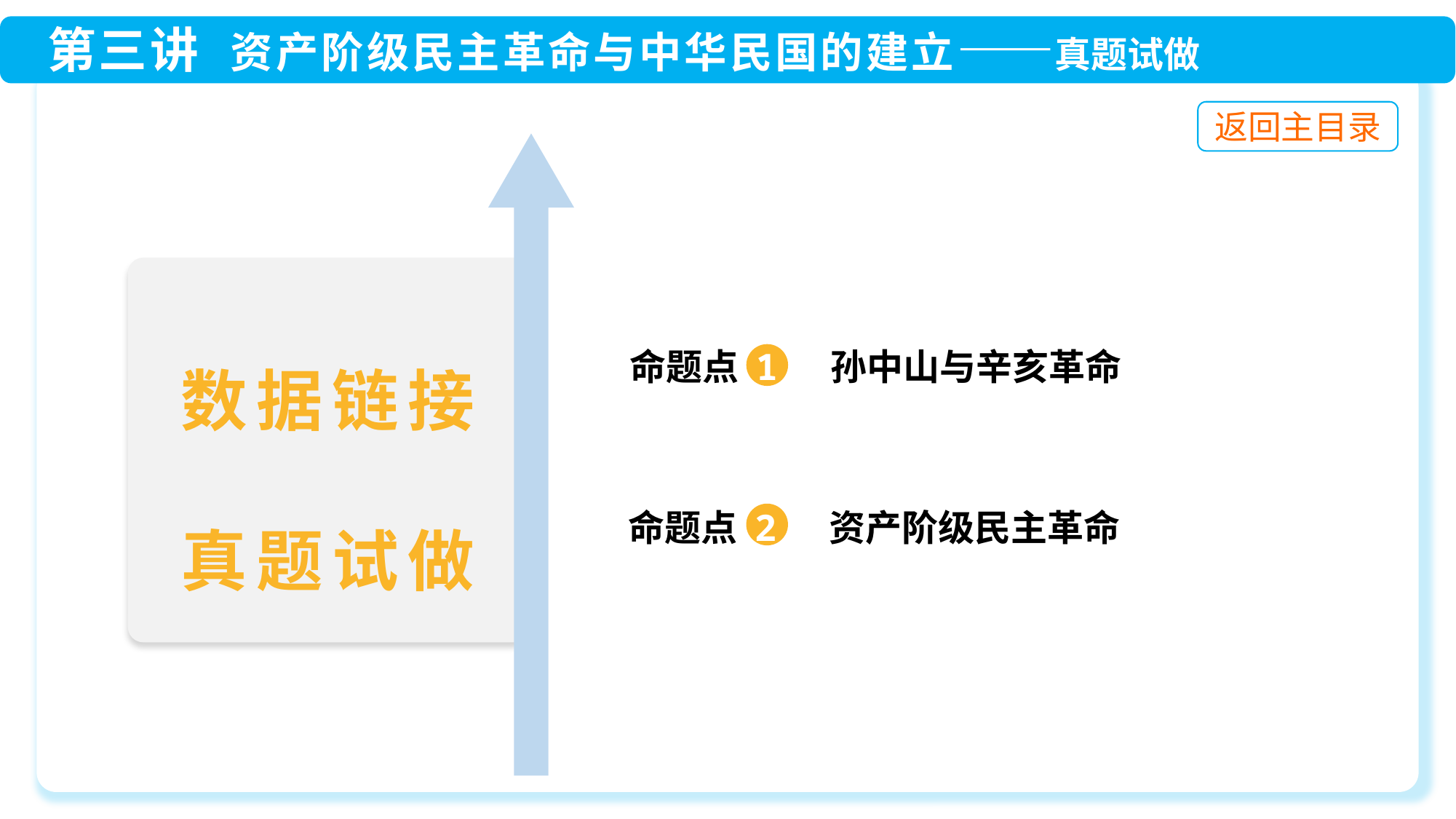

命题点 1  孙中山与辛亥革命
命题点 2  资产阶级民主革命

数据链接
真题试做